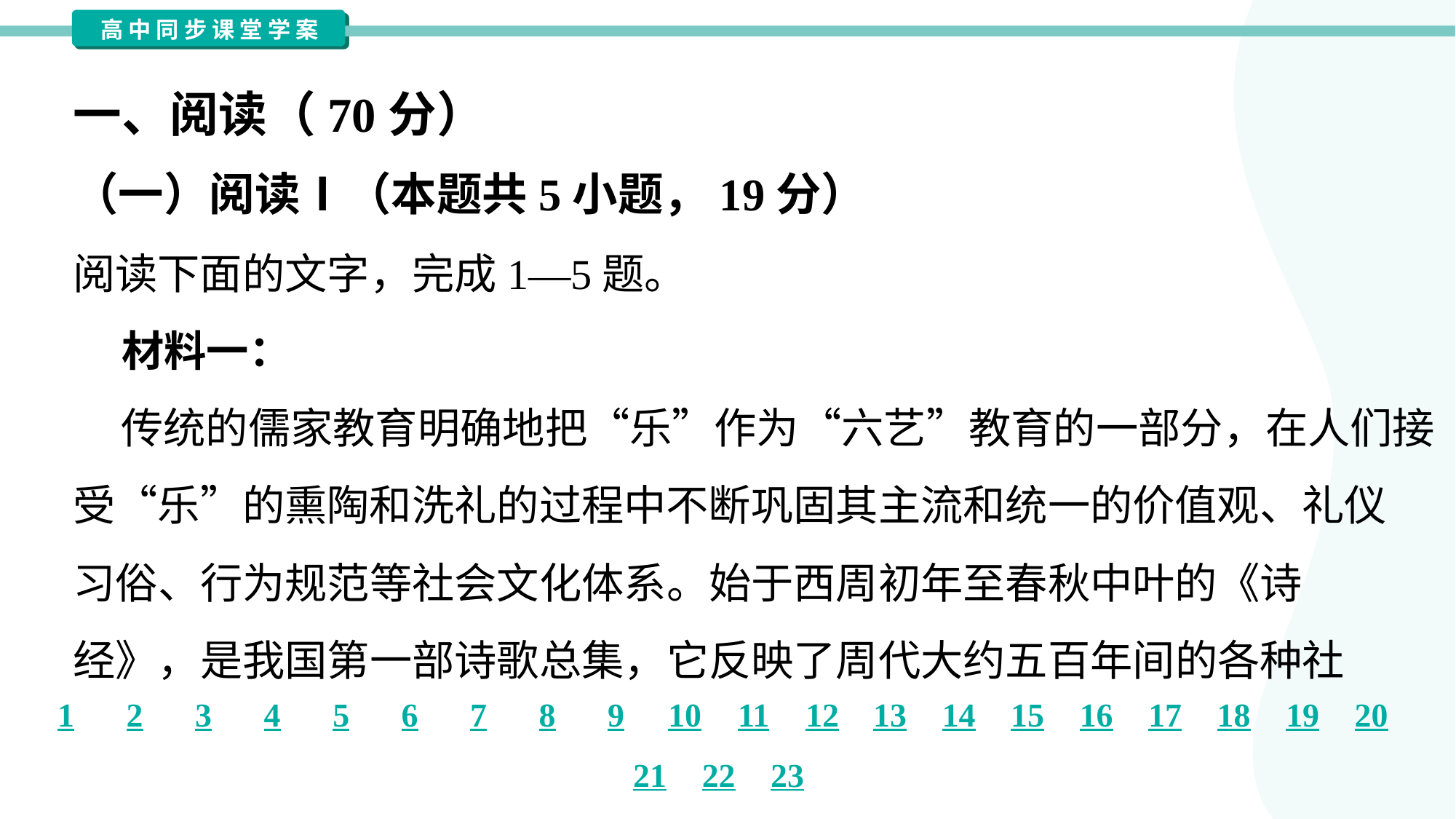

一、阅读（70分）
（一）阅读Ⅰ（本题共5小题，19分）
阅读下面的文字，完成1—5题。
    材料一：
    传统的儒家教育明确地把“乐”作为“六艺”教育的一部分，在人们接
受“乐”的熏陶和洗礼的过程中不断巩固其主流和统一的价值观、礼仪
习俗、行为规范等社会文化体系。始于西周初年至春秋中叶的《诗
经》，是我国第一部诗歌总集，它反映了周代大约五百年间的各种社